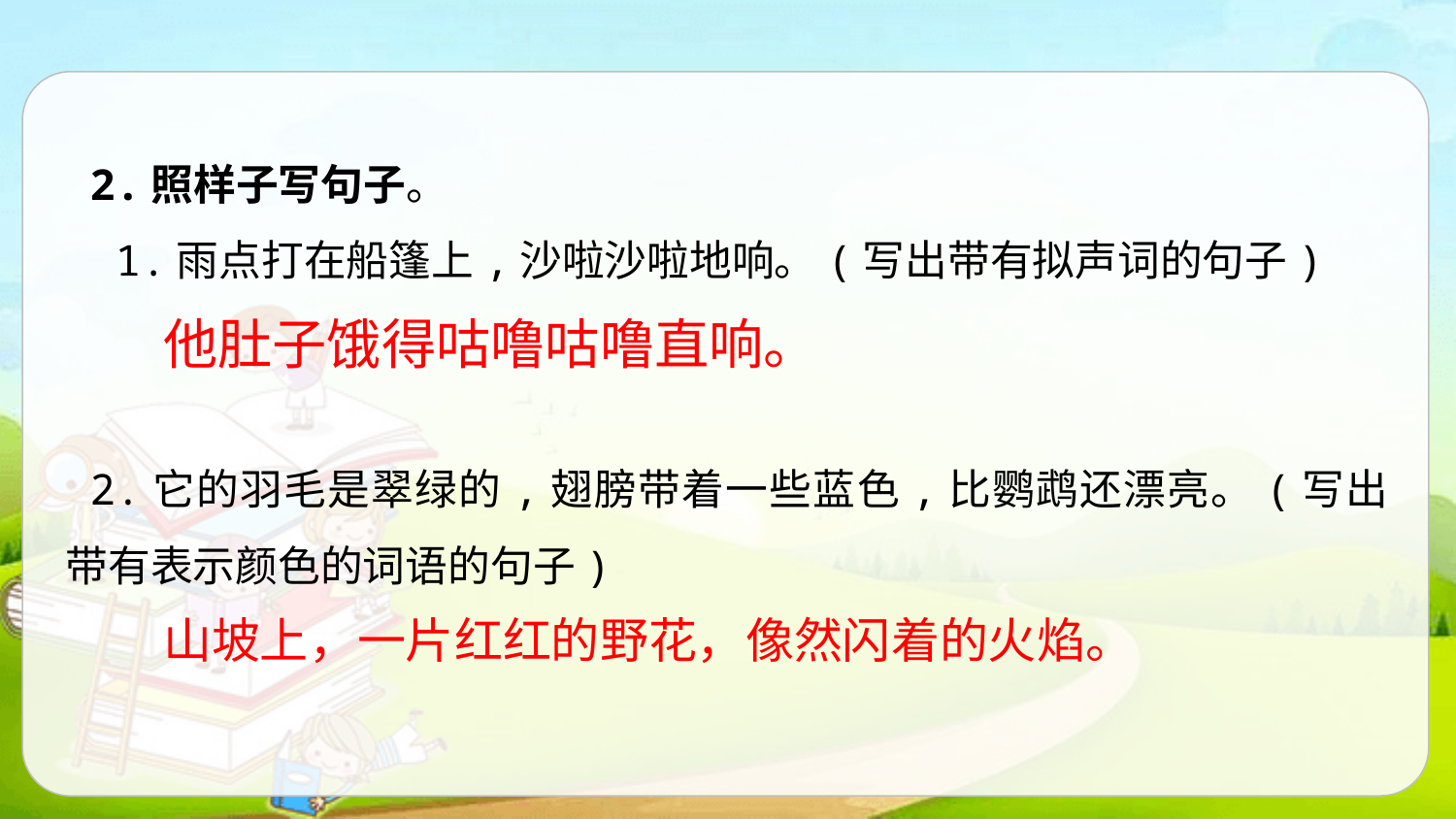

2.照样子写句子。
 1.雨点打在船篷上,沙啦沙啦地响。(写出带有拟声词的句子)

2.它的羽毛是翠绿的,翅膀带着一些蓝色,比鹦鹉还漂亮。(写出带有表示颜色的词语的句子)
他肚子饿得咕噜咕噜直响。
山坡上，一片红红的野花，像然闪着的火焰。